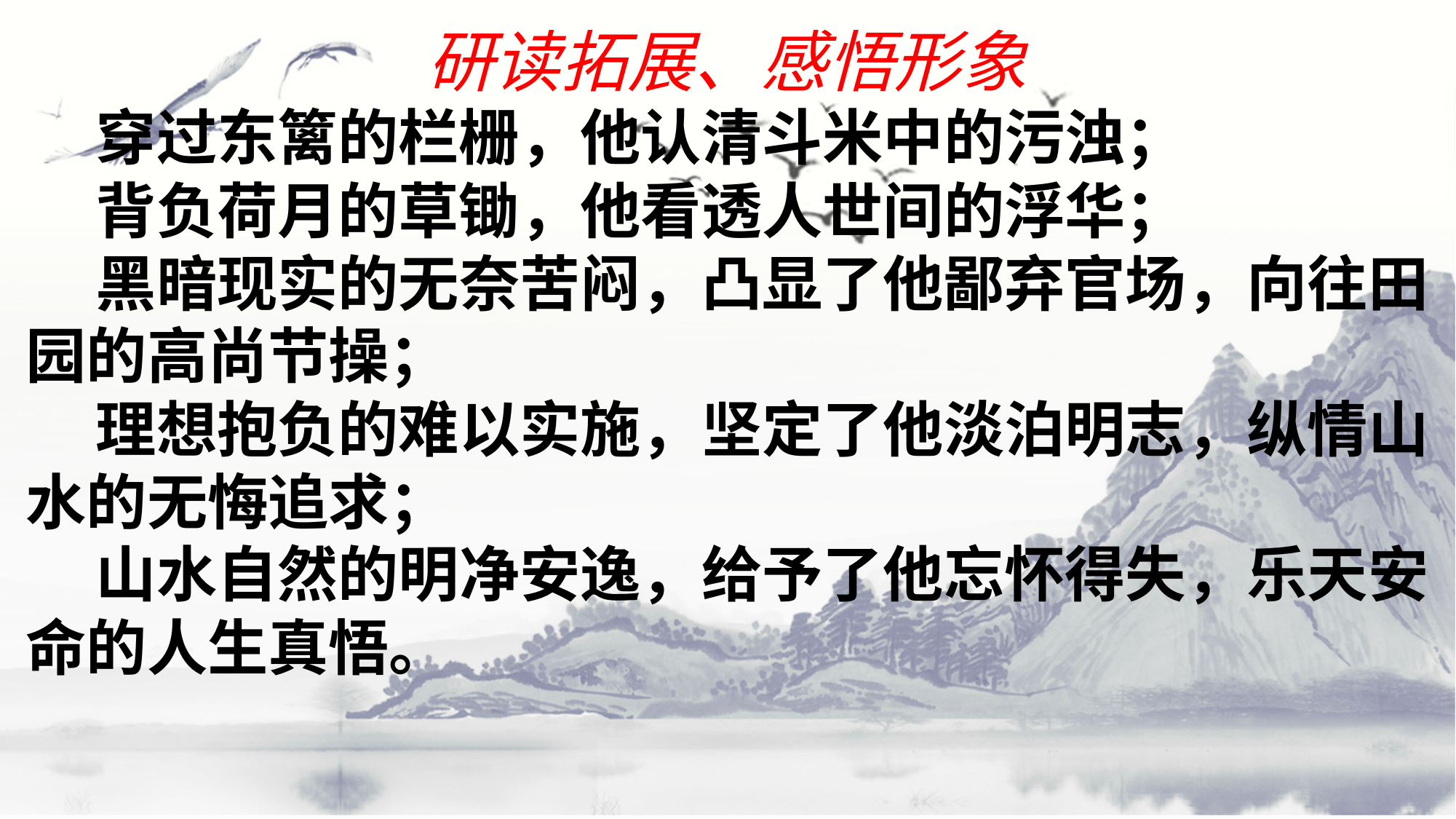

研读拓展、感悟形象
    穿过东篱的栏栅，他认清斗米中的污浊；
    背负荷月的草锄，他看透人世间的浮华；
    黑暗现实的无奈苦闷，凸显了他鄙弃官场，向往田园的高尚节操；
    理想抱负的难以实施，坚定了他淡泊明志，纵情山水的无悔追求；
    山水自然的明净安逸，给予了他忘怀得失，乐天安命的人生真悟。